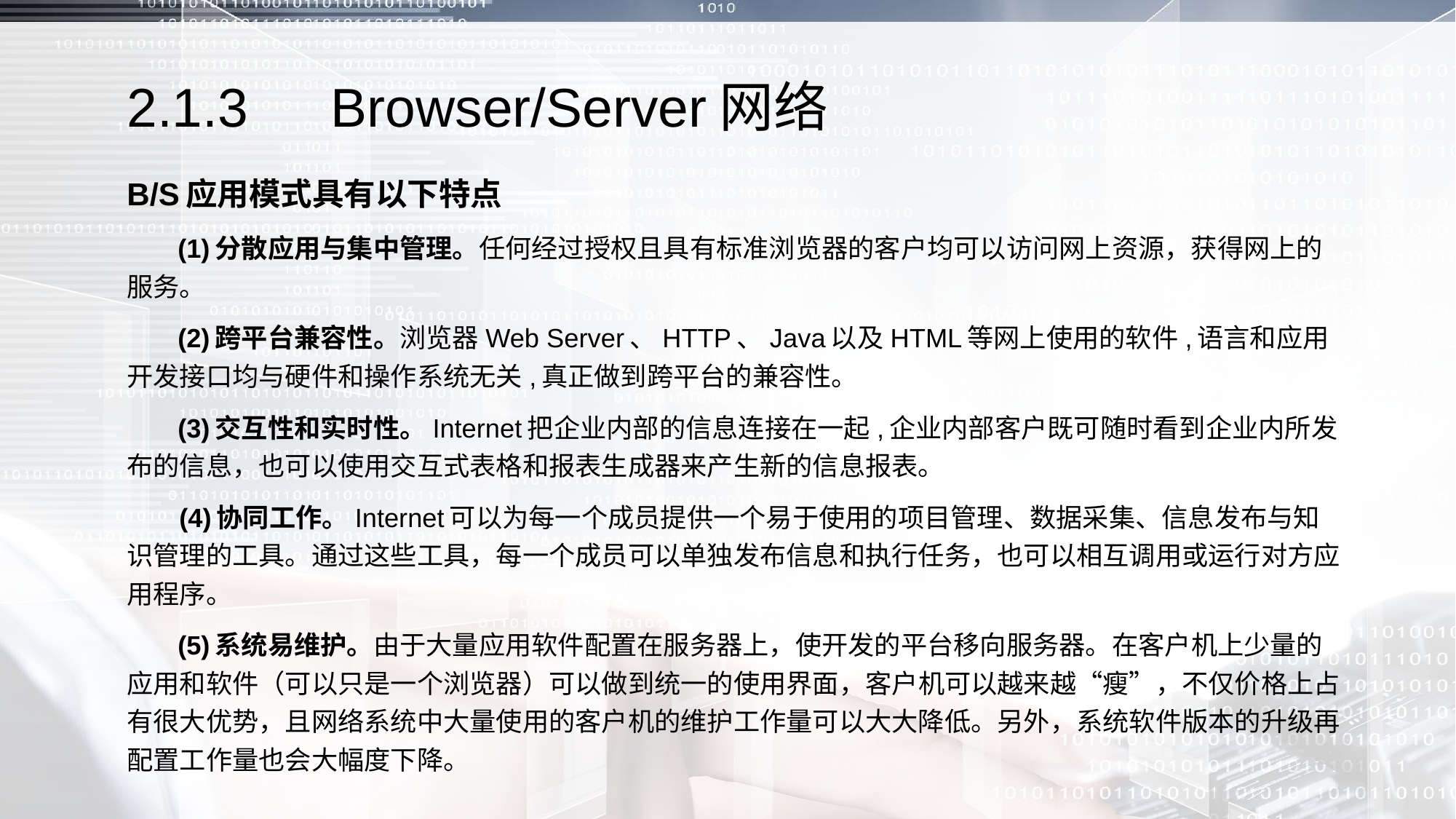

# 2.1.3　Browser/Server网络
B/S应用模式具有以下特点
       (1)分散应用与集中管理。任何经过授权且具有标准浏览器的客户均可以访问网上资源，获得网上的服务。
       (2)跨平台兼容性。浏览器Web Server、HTTP、Java以及HTML等网上使用的软件,语言和应用开发接口均与硬件和操作系统无关,真正做到跨平台的兼容性。
       (3)交互性和实时性。Internet把企业内部的信息连接在一起,企业内部客户既可随时看到企业内所发布的信息，也可以使用交互式表格和报表生成器来产生新的信息报表。
      (4)协同工作。Internet可以为每一个成员提供一个易于使用的项目管理、数据采集、信息发布与知识管理的工具。通过这些工具，每一个成员可以单独发布信息和执行任务，也可以相互调用或运行对方应用程序。
       (5)系统易维护。由于大量应用软件配置在服务器上，使开发的平台移向服务器。在客户机上少量的应用和软件（可以只是一个浏览器）可以做到统一的使用界面，客户机可以越来越“瘦”，不仅价格上占有很大优势，且网络系统中大量使用的客户机的维护工作量可以大大降低。另外，系统软件版本的升级再配置工作量也会大幅度下降。